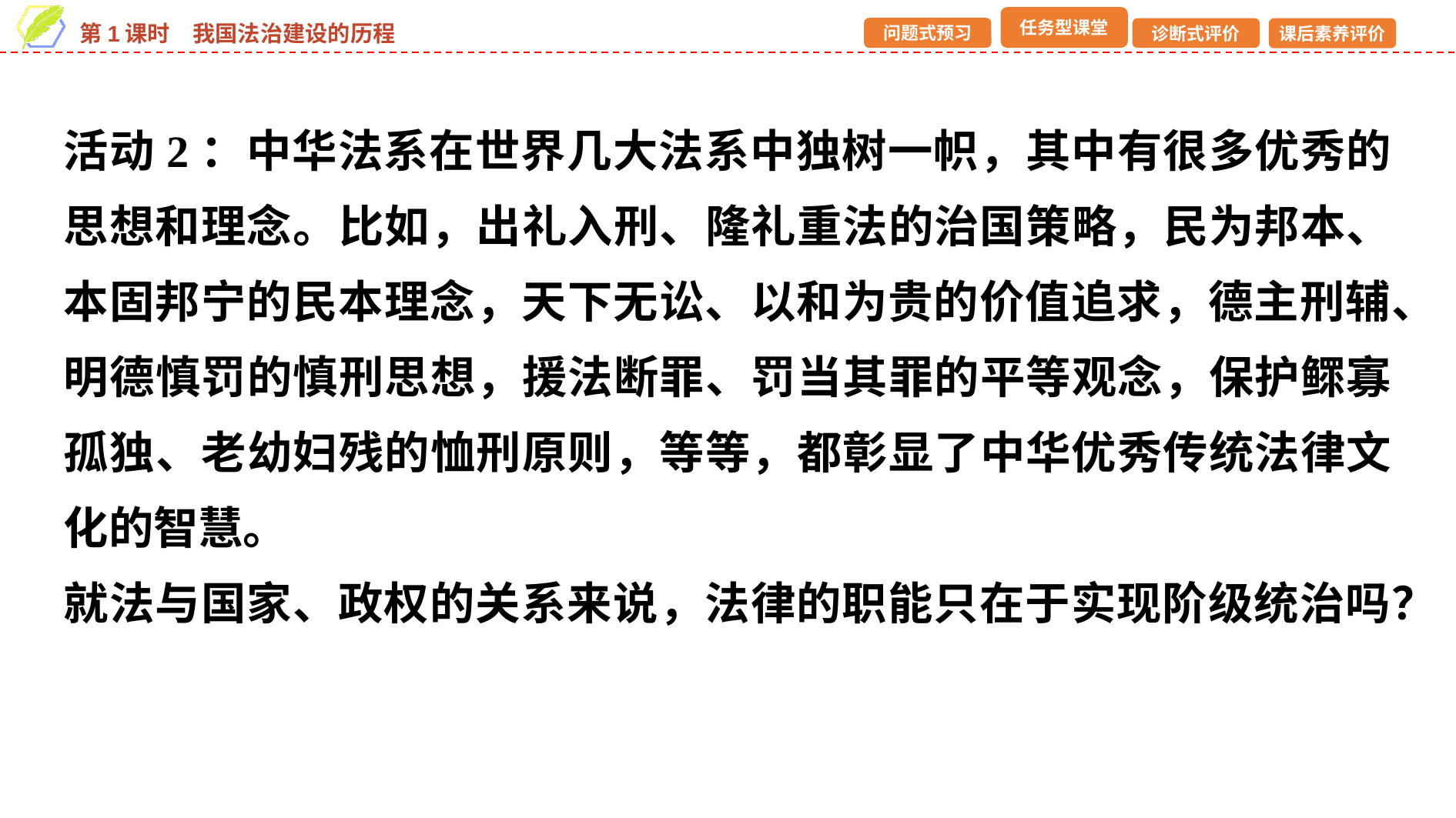

活动2：中华法系在世界几大法系中独树一帜，其中有很多优秀的思想和理念。比如，出礼入刑、隆礼重法的治国策略，民为邦本、本固邦宁的民本理念，天下无讼、以和为贵的价值追求，德主刑辅、明德慎罚的慎刑思想，援法断罪、罚当其罪的平等观念，保护鳏寡孤独、老幼妇残的恤刑原则，等等，都彰显了中华优秀传统法律文化的智慧。
就法与国家、政权的关系来说，法律的职能只在于实现阶级统治吗？